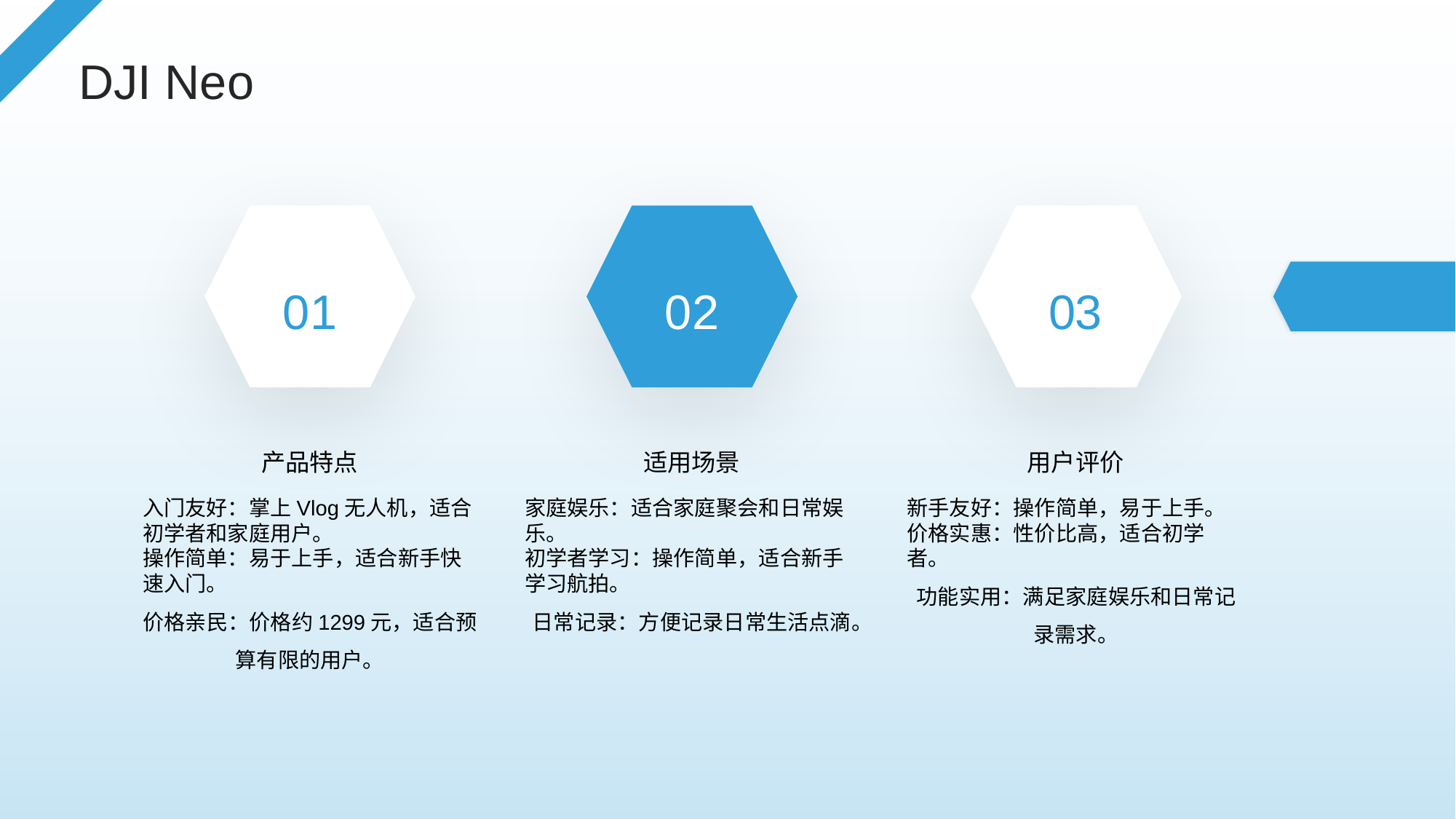

DJI Neo

01
02
03

产品特点
适用场景
用户评价
入门友好：掌上Vlog无人机，适合初学者和家庭用户。
操作简单：易于上手，适合新手快速入门。
价格亲民：价格约1299元，适合预算有限的用户。
家庭娱乐：适合家庭聚会和日常娱乐。
初学者学习：操作简单，适合新手学习航拍。
日常记录：方便记录日常生活点滴。
新手友好：操作简单，易于上手。
价格实惠：性价比高，适合初学者。
功能实用：满足家庭娱乐和日常记录需求。